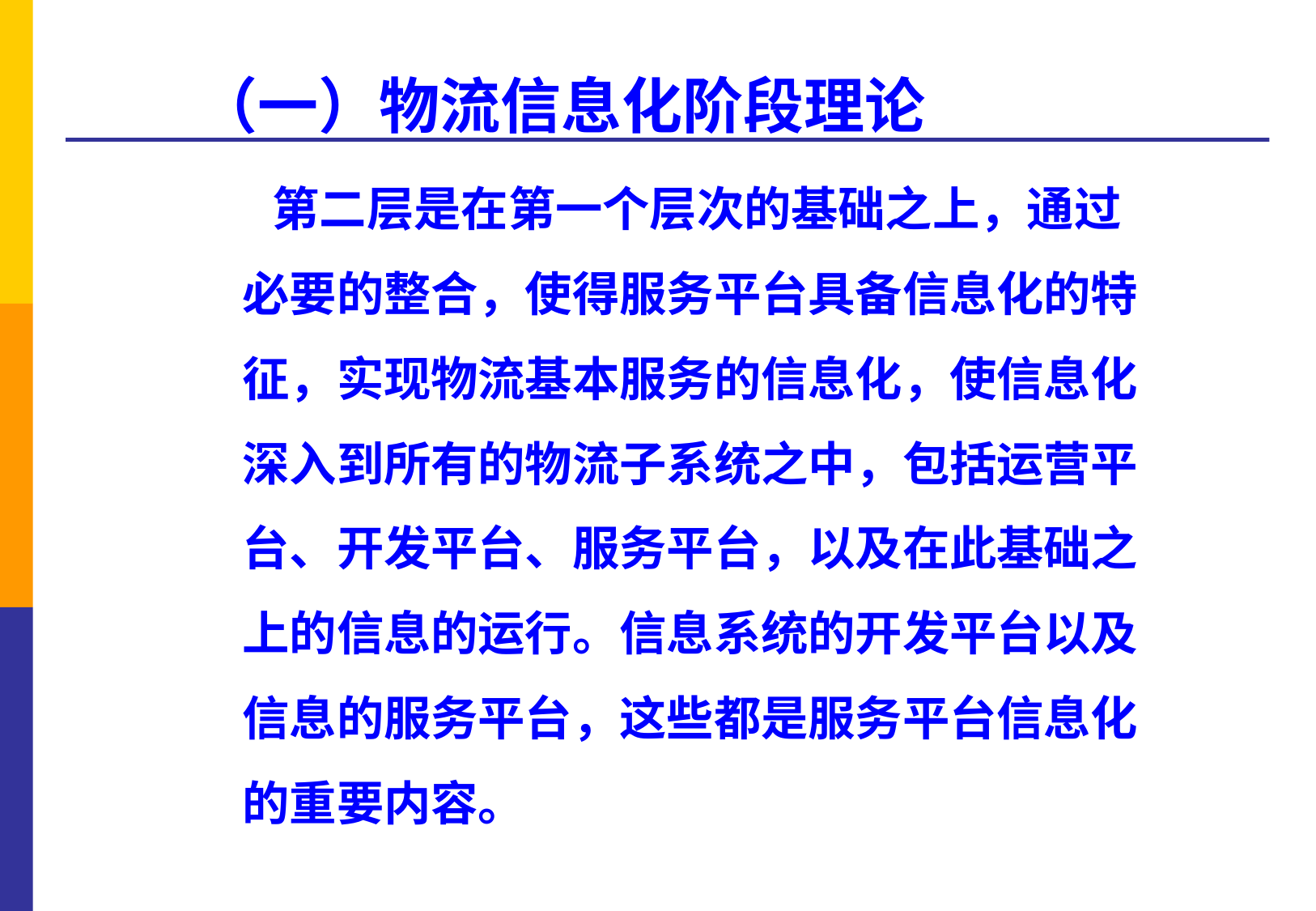

（一）物流信息化阶段理论
      第二层是在第一个层次的基础之上，通过必要的整合，使得服务平台具备信息化的特征，实现物流基本服务的信息化，使信息化深入到所有的物流子系统之中，包括运营平台、开发平台、服务平台，以及在此基础之上的信息的运行。信息系统的开发平台以及信息的服务平台，这些都是服务平台信息化的重要内容。